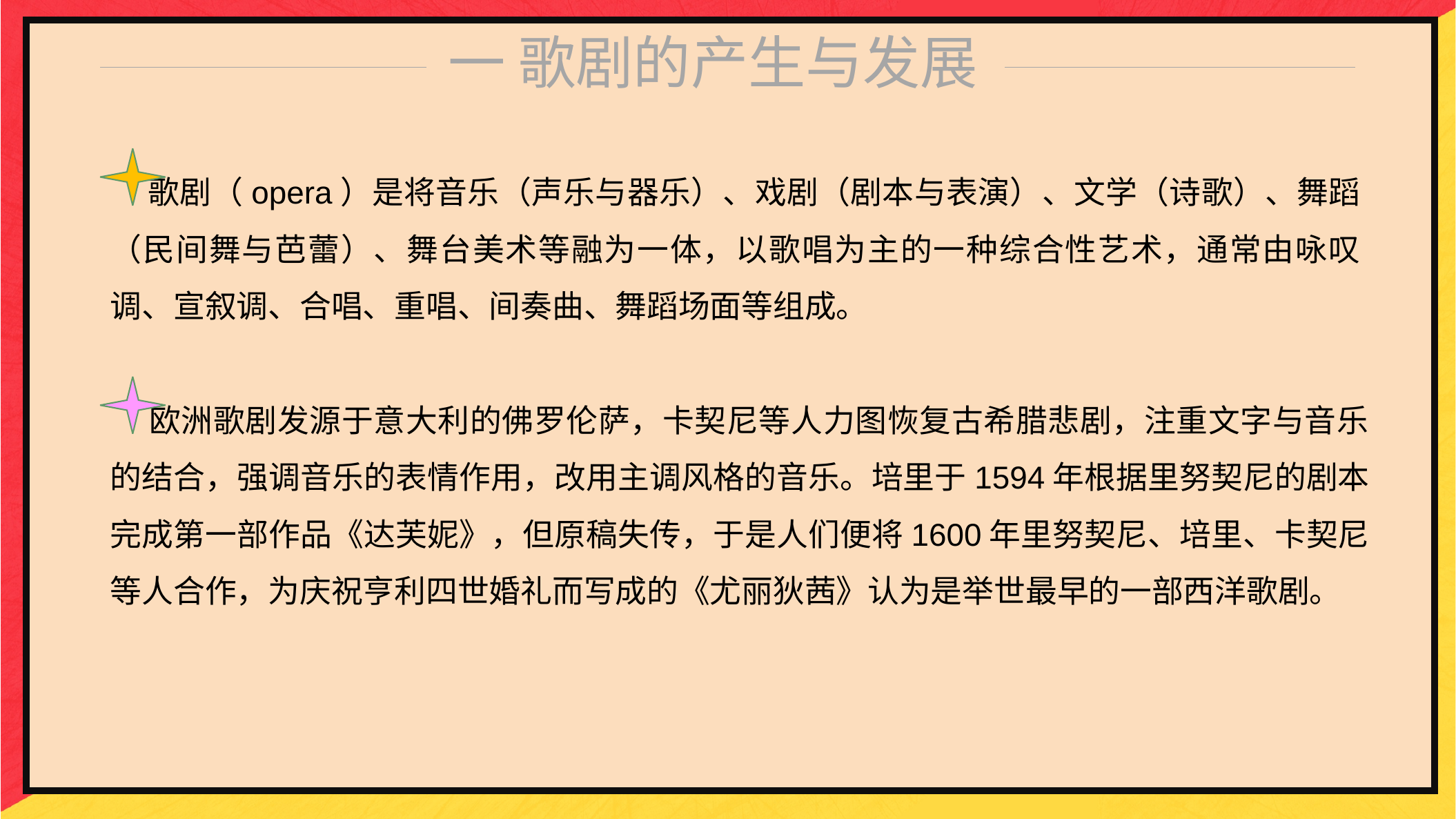

一 歌剧的产生与发展
    歌剧（opera）是将音乐（声乐与器乐）、戏剧（剧本与表演）、文学（诗歌）、舞蹈（民间舞与芭蕾）、舞台美术等融为一体，以歌唱为主的一种综合性艺术，通常由咏叹调、宣叙调、合唱、重唱、间奏曲、舞蹈场面等组成。

    欧洲歌剧发源于意大利的佛罗伦萨，卡契尼等人力图恢复古希腊悲剧，注重文字与音乐的结合，强调音乐的表情作用，改用主调风格的音乐。培里于1594年根据里努契尼的剧本完成第一部作品《达芙妮》，但原稿失传，于是人们便将1600年里努契尼、培里、卡契尼等人合作，为庆祝亨利四世婚礼而写成的《尤丽狄茜》认为是举世最早的一部西洋歌剧。